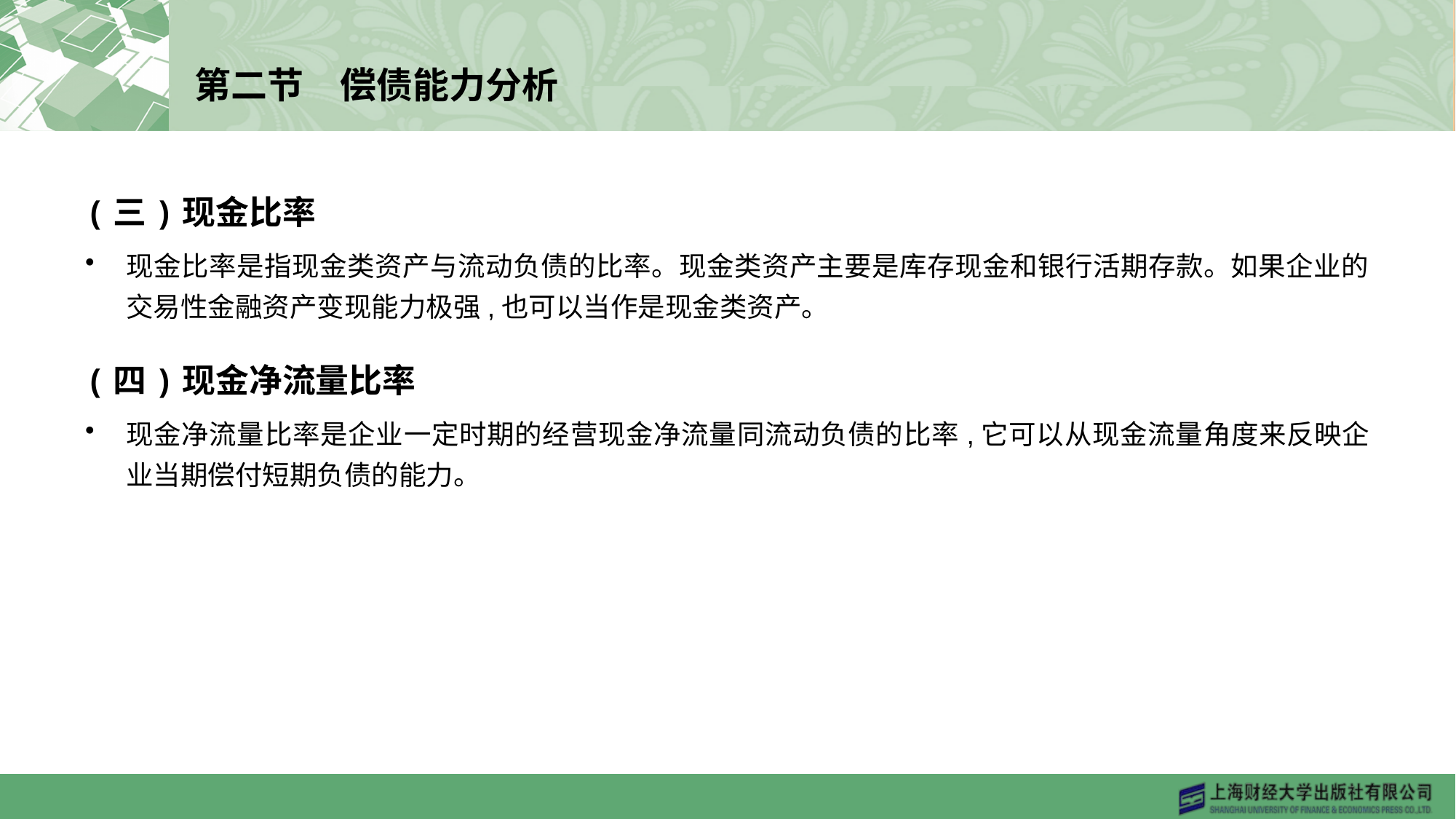

# 第二节　偿债能力分析
(三)现金比率
现金比率是指现金类资产与流动负债的比率。现金类资产主要是库存现金和银行活期存款。如果企业的交易性金融资产变现能力极强,也可以当作是现金类资产。
(四)现金净流量比率
现金净流量比率是企业一定时期的经营现金净流量同流动负债的比率,它可以从现金流量角度来反映企业当期偿付短期负债的能力。